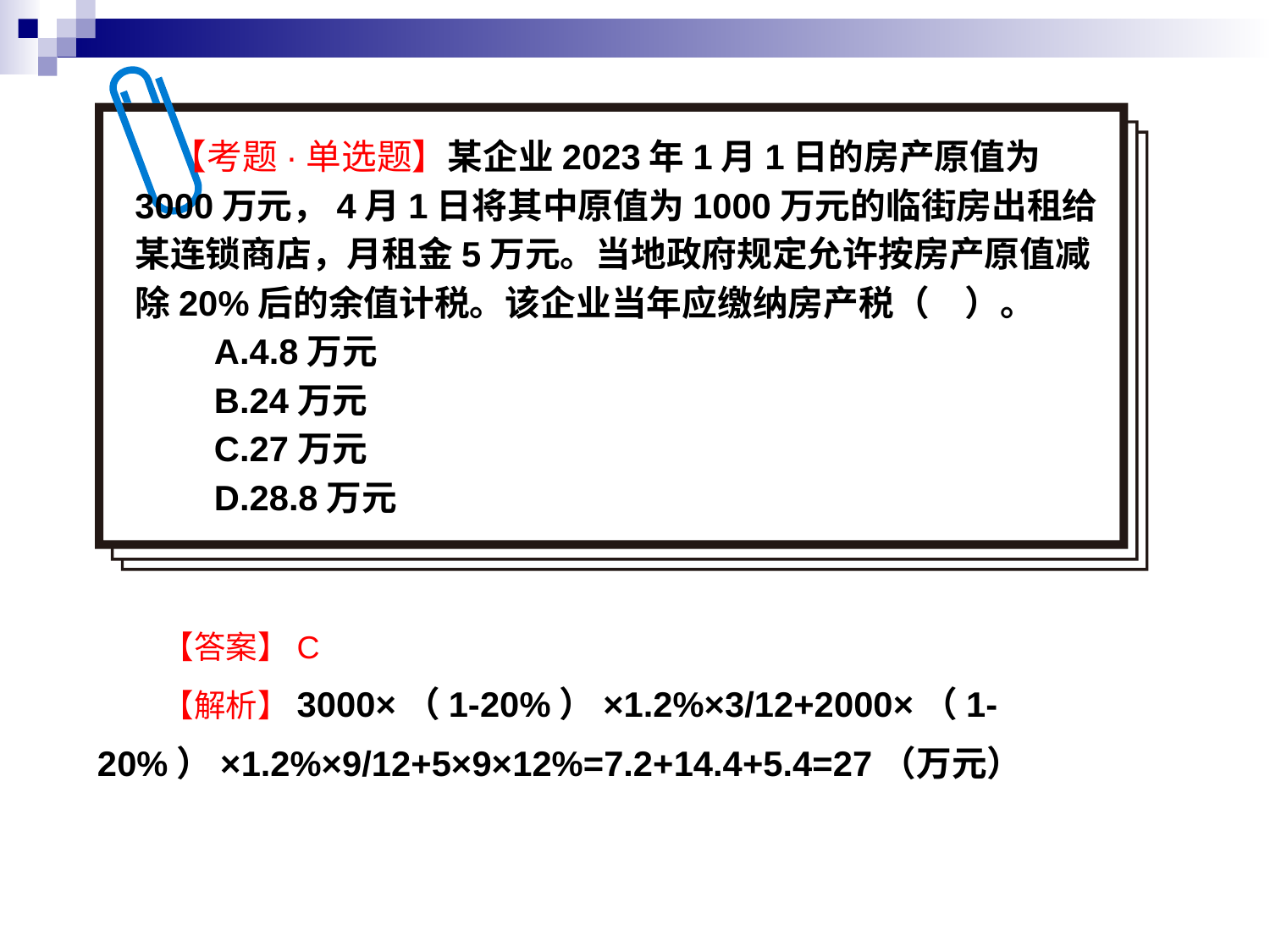

【考题·单选题】某企业2023年1月1日的房产原值为3000万元，4月1日将其中原值为1000万元的临街房出租给某连锁商店，月租金5万元。当地政府规定允许按房产原值减除20%后的余值计税。该企业当年应缴纳房产税（　）。
　　A.4.8万元
　　B.24万元
　　C.27万元
　　D.28.8万元
【答案】C
【解析】3000×（1-20%）×1.2%×3/12+2000×（1-20%）×1.2%×9/12+5×9×12%=7.2+14.4+5.4=27（万元）